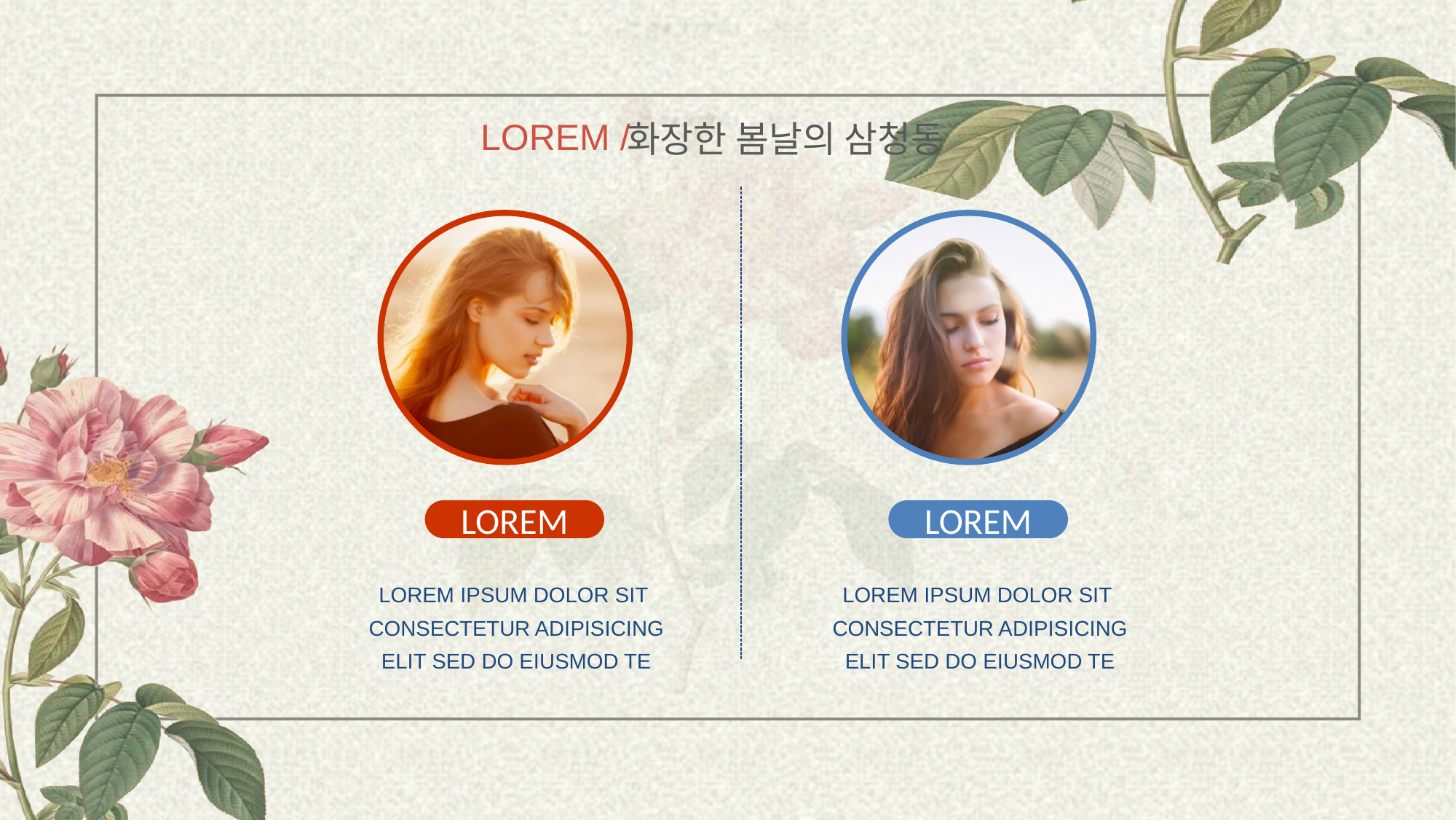

LOREM /
화장한 봄날의 삼청동

LOREM
LOREM
LOREM IPSUM DOLOR SIT  CONSECTETUR ADIPISICING ELIT SED DO EIUSMOD TE
LOREM IPSUM DOLOR SIT  CONSECTETUR ADIPISICING ELIT SED DO EIUSMOD TE